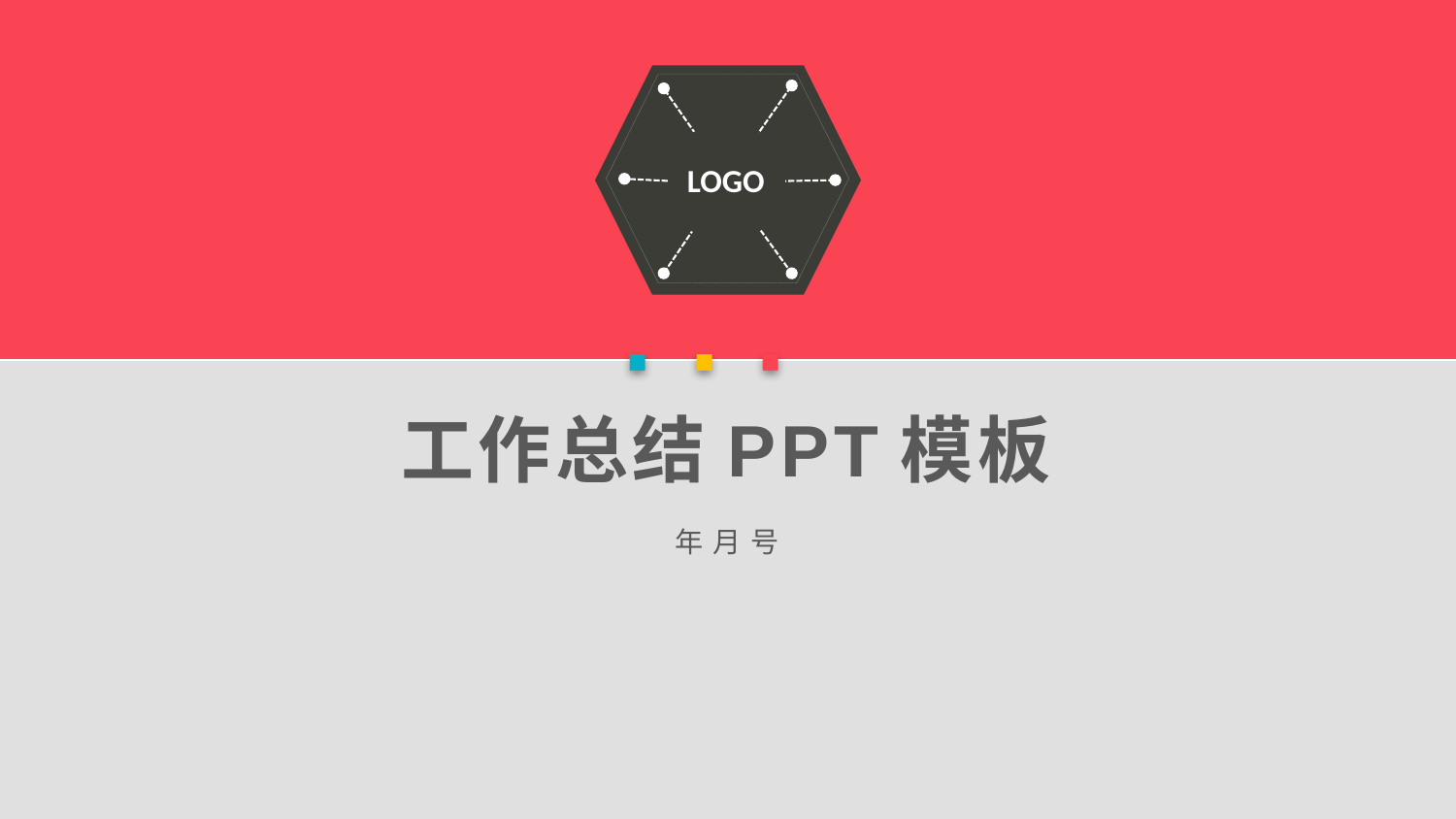

LOGO
· · ·
工作总结PPT模板
年 月 号